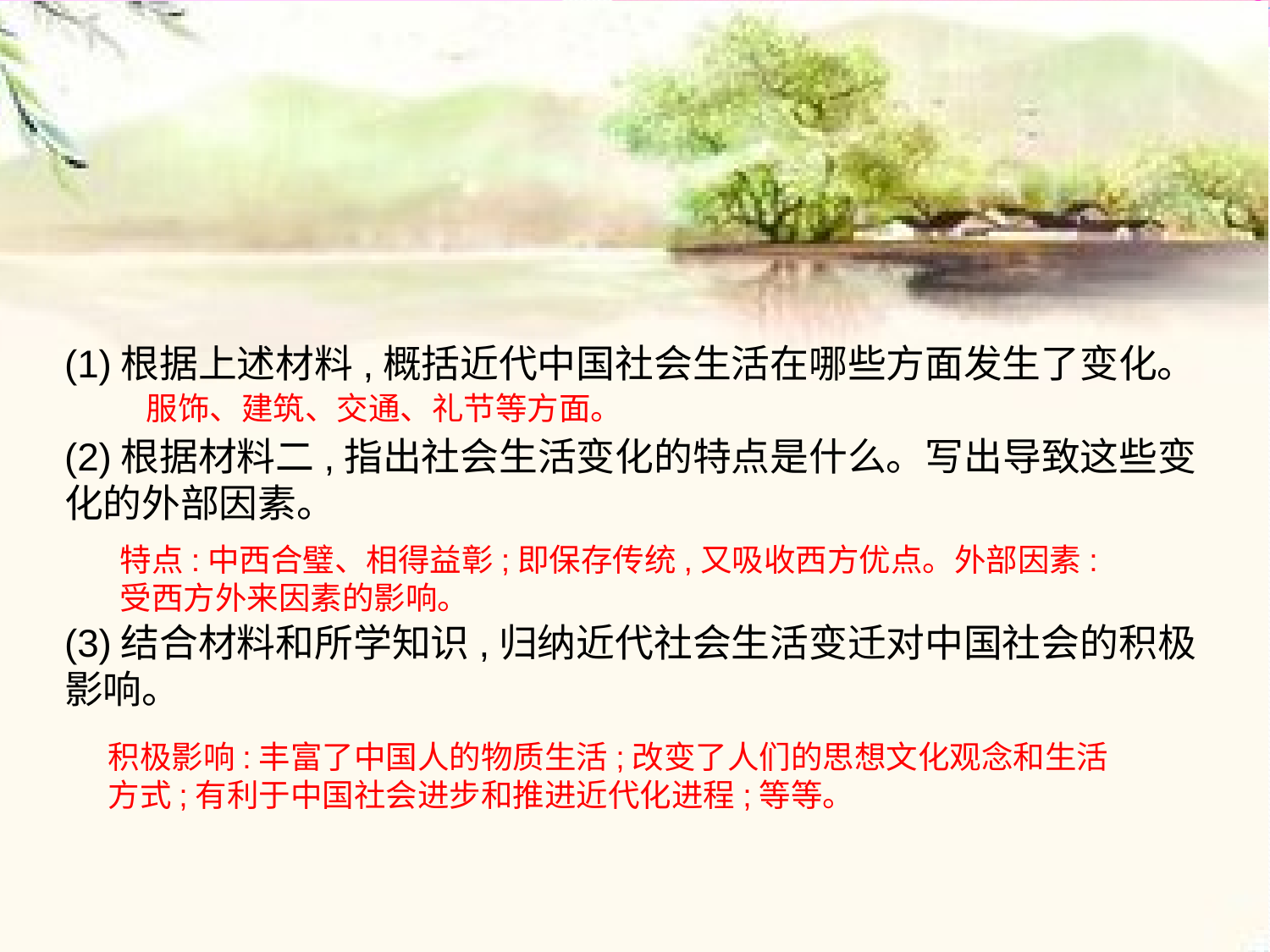

(1)根据上述材料,概括近代中国社会生活在哪些方面发生了变化。
(2)根据材料二,指出社会生活变化的特点是什么。写出导致这些变化的外部因素。

(3)结合材料和所学知识,归纳近代社会生活变迁对中国社会的积极影响。
服饰、建筑、交通、礼节等方面。

特点:中西合璧、相得益彰;即保存传统,又吸收西方优点。外部因素:受西方外来因素的影响。

积极影响:丰富了中国人的物质生活;改变了人们的思想文化观念和生活方式;有利于中国社会进步和推进近代化进程;等等。